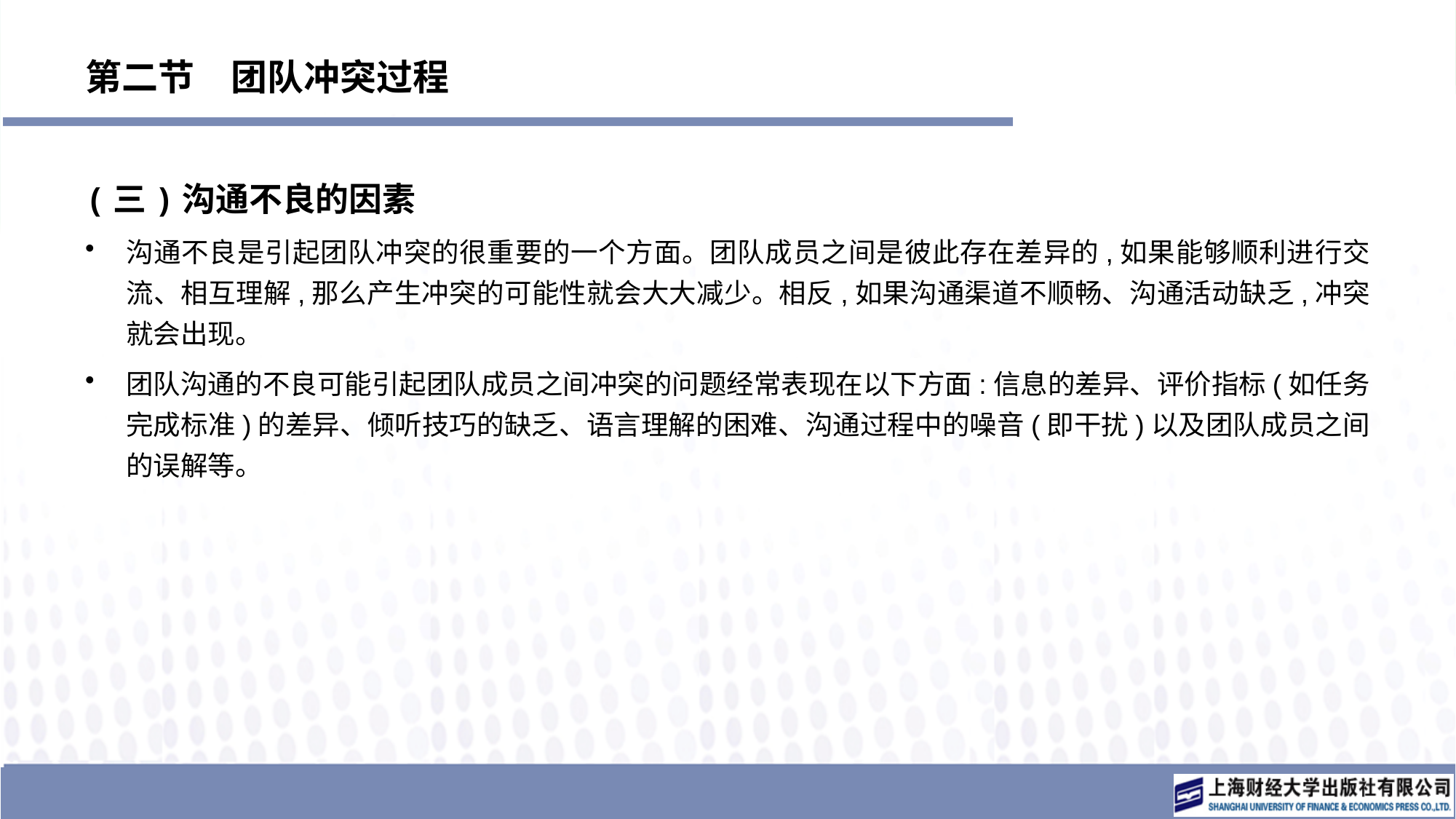

# 第二节　团队冲突过程
(三)沟通不良的因素
沟通不良是引起团队冲突的很重要的一个方面。团队成员之间是彼此存在差异的,如果能够顺利进行交流、相互理解,那么产生冲突的可能性就会大大减少。相反,如果沟通渠道不顺畅、沟通活动缺乏,冲突就会出现。
团队沟通的不良可能引起团队成员之间冲突的问题经常表现在以下方面:信息的差异、评价指标(如任务完成标准)的差异、倾听技巧的缺乏、语言理解的困难、沟通过程中的噪音(即干扰)以及团队成员之间的误解等。